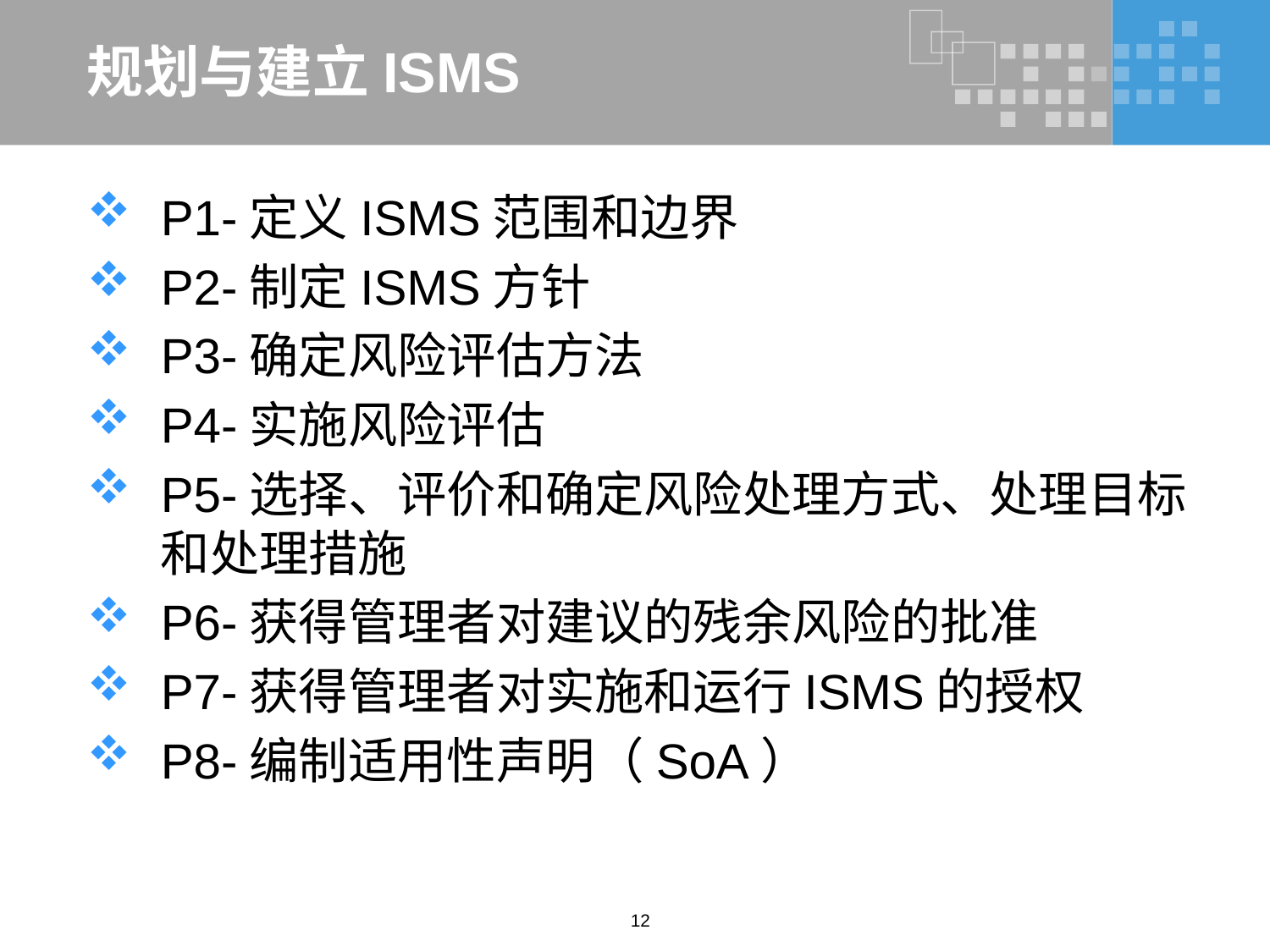

# 规划与建立ISMS
P1-定义ISMS范围和边界
P2-制定ISMS方针
P3-确定风险评估方法
P4-实施风险评估
P5-选择、评价和确定风险处理方式、处理目标和处理措施
P6-获得管理者对建议的残余风险的批准
P7-获得管理者对实施和运行ISMS的授权
P8-编制适用性声明（SoA）

12